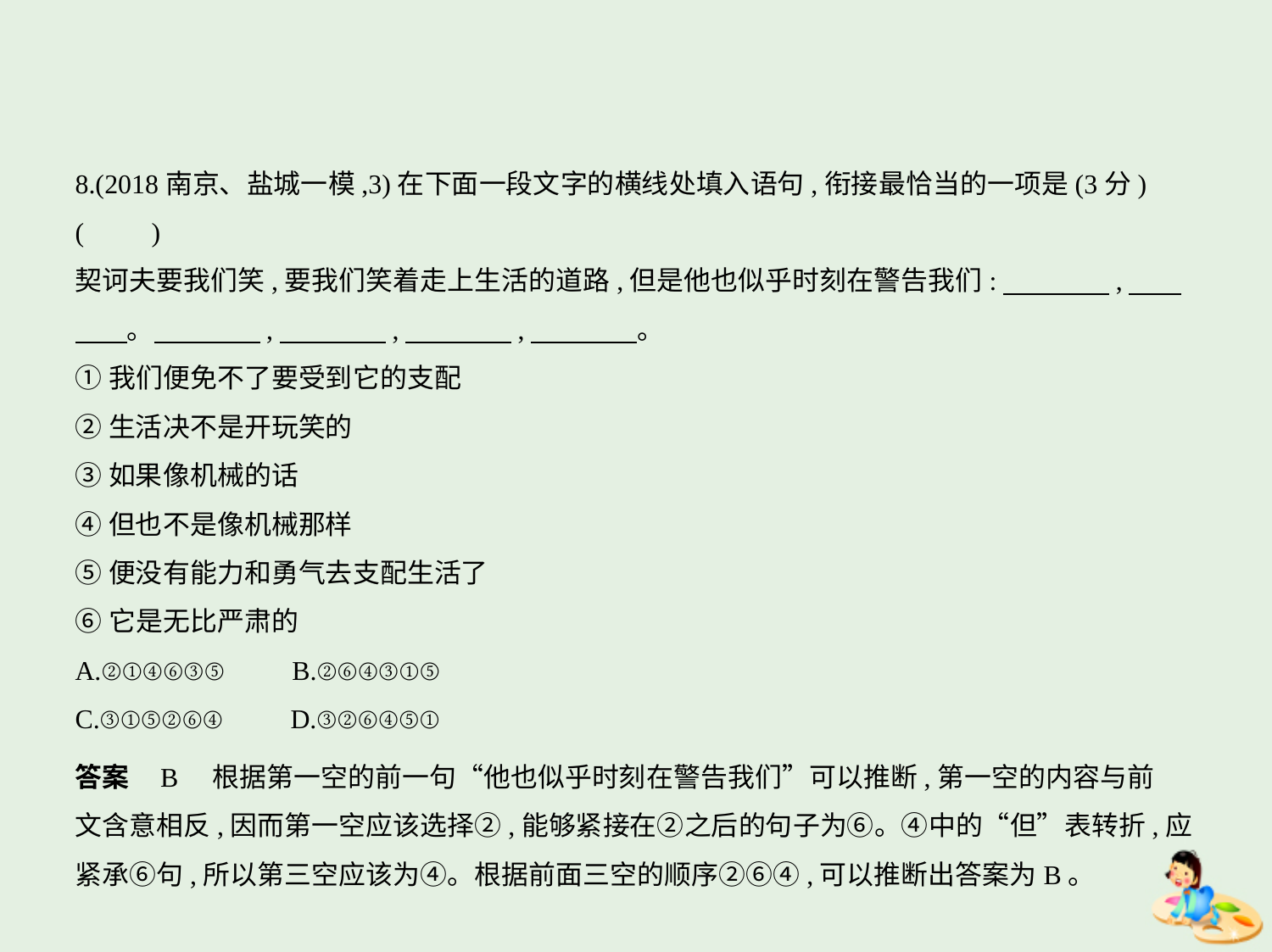

8.(2018南京、盐城一模,3)在下面一段文字的横线处填入语句,衔接最恰当的一项是(3分)
(　　)
契诃夫要我们笑,要我们笑着走上生活的道路,但是他也似乎时刻在警告我们:　　　    ,　    
　    。　　　    ,　　　    ,　　　    ,　　　    。
①我们便免不了要受到它的支配
②生活决不是开玩笑的
③如果像机械的话
④但也不是像机械那样
⑤便没有能力和勇气去支配生活了
⑥它是无比严肃的
A.②①④⑥③⑤　　B.②⑥④③①⑤
C.③①⑤②⑥④　　D.③②⑥④⑤①
答案    B　根据第一空的前一句“他也似乎时刻在警告我们”可以推断,第一空的内容与前
文含意相反,因而第一空应该选择②,能够紧接在②之后的句子为⑥。④中的“但”表转折,应
紧承⑥句,所以第三空应该为④。根据前面三空的顺序②⑥④,可以推断出答案为B。